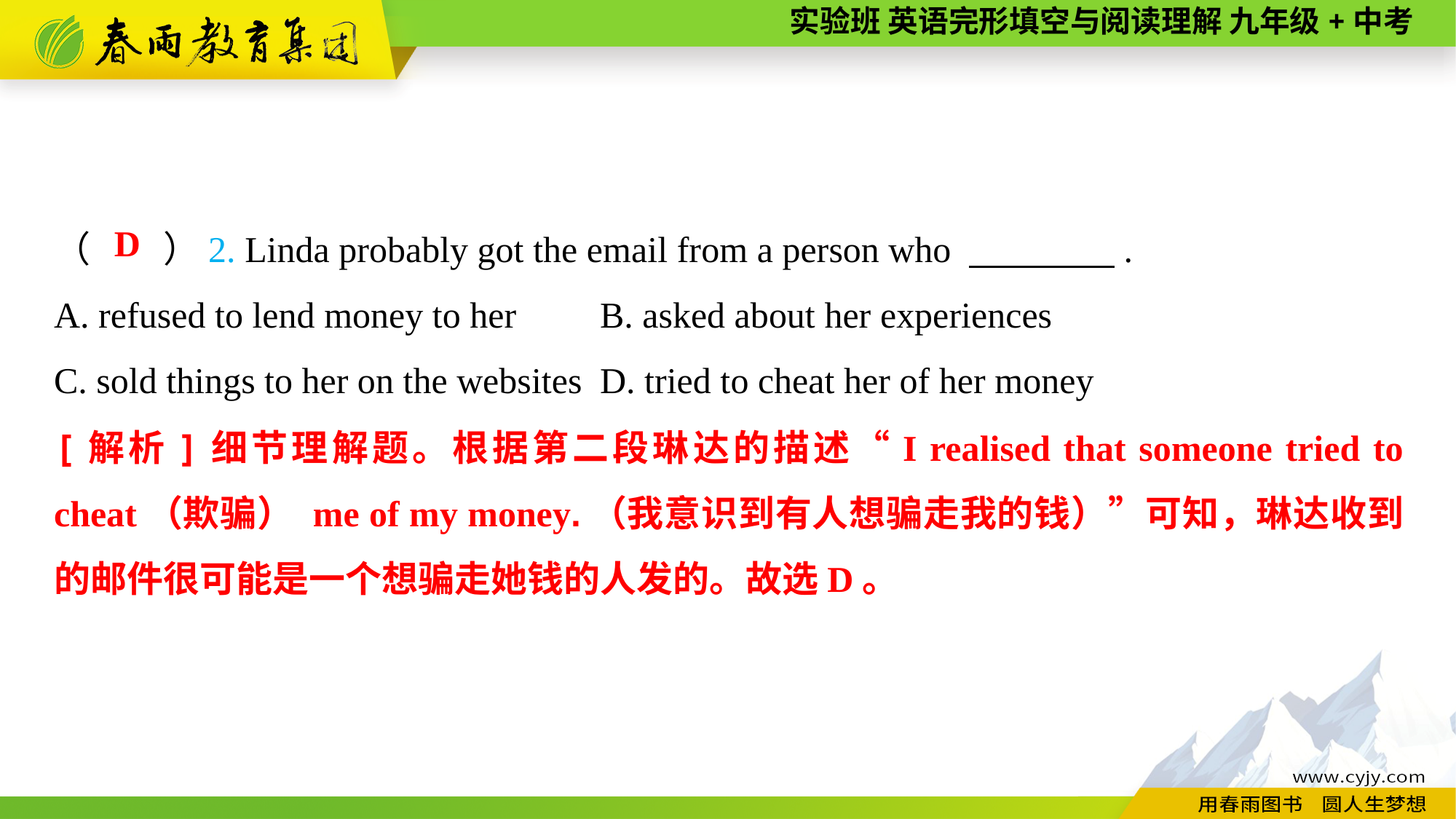

（　　）2. Linda probably got the email from a person who 　　　　.
A. refused to lend money to her	B. asked about her experiences
C. sold things to her on the websites	D. tried to cheat her of her money
D
[解析]细节理解题。根据第二段琳达的描述“I realised that someone tried to cheat（欺骗） me of my money.（我意识到有人想骗走我的钱）”可知，琳达收到的邮件很可能是一个想骗走她钱的人发的。故选D。